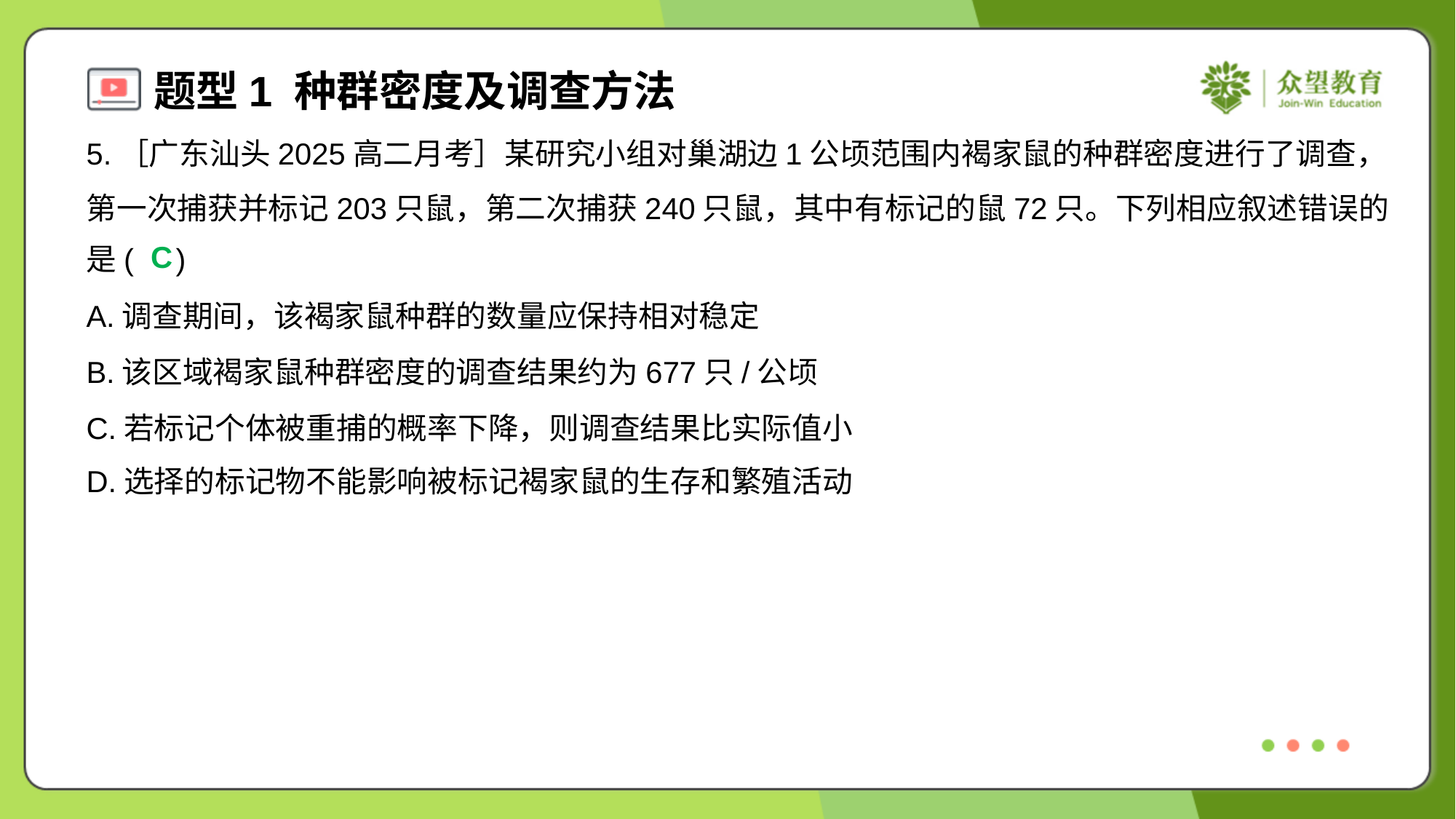

5.［广东汕头2025高二月考］某研究小组对巢湖边1公顷范围内褐家鼠的种群密度进行了调查，
第一次捕获并标记203只鼠，第二次捕获240只鼠，其中有标记的鼠72只。下列相应叙述错误的
是(     )
C
A.调查期间，该褐家鼠种群的数量应保持相对稳定
B.该区域褐家鼠种群密度的调查结果约为677只/公顷
C.若标记个体被重捕的概率下降，则调查结果比实际值小
D.选择的标记物不能影响被标记褐家鼠的生存和繁殖活动